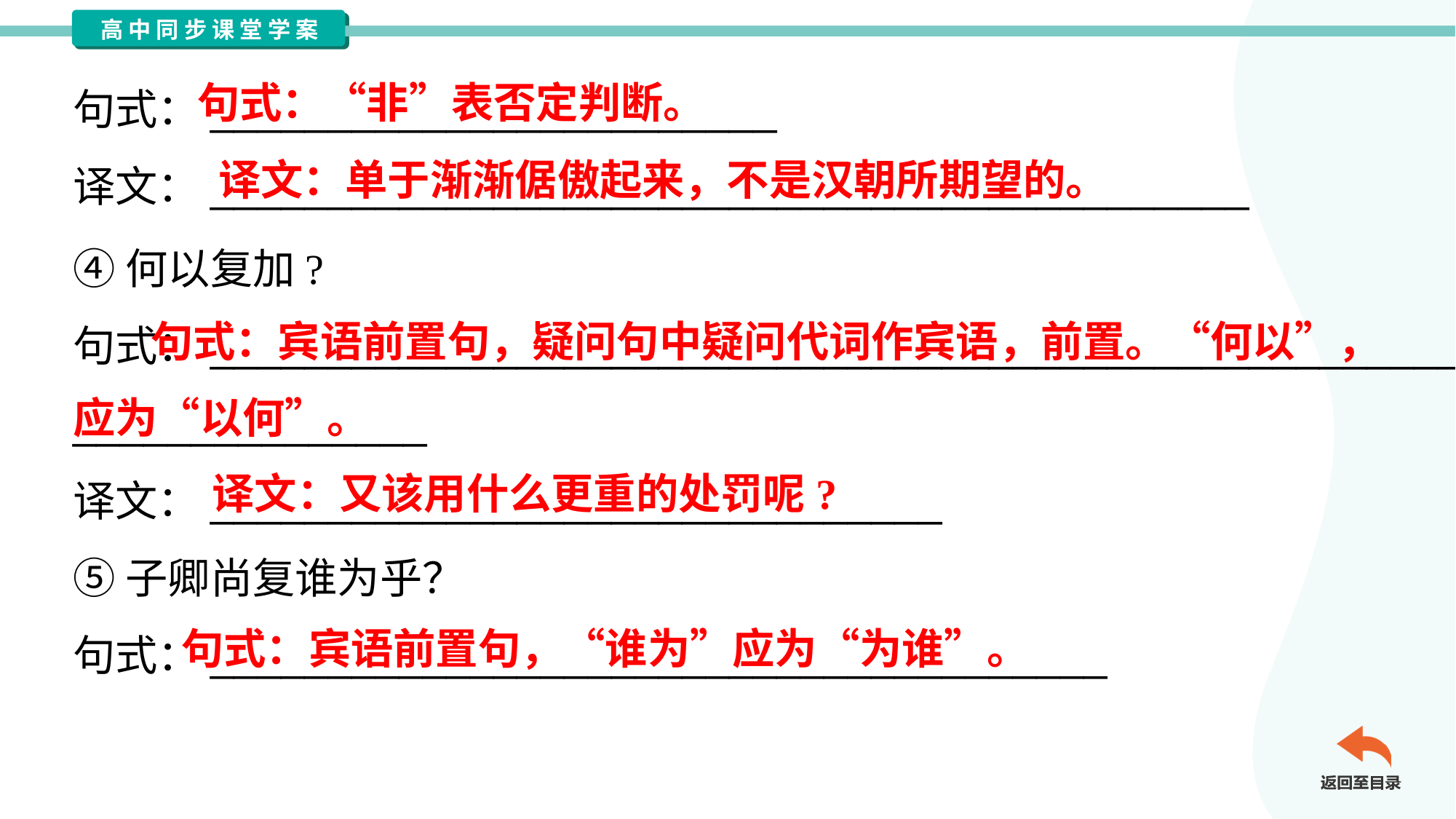

句式：“非”表否定判断。
句式：________________________
译文：____________________________________________
译文：单于渐渐倨傲起来，不是汉朝所期望的。
④何以复加?
句式：_______________________________________________________
_______________
译文：_______________________________
⑤子卿尚复谁为乎？
句式：______________________________________

       句式：宾语前置句，疑问句中疑问代词作宾语，前置。“何以”，应为“以何”。
译文：又该用什么更重的处罚呢?
句式：宾语前置句，“谁为”应为“为谁”。